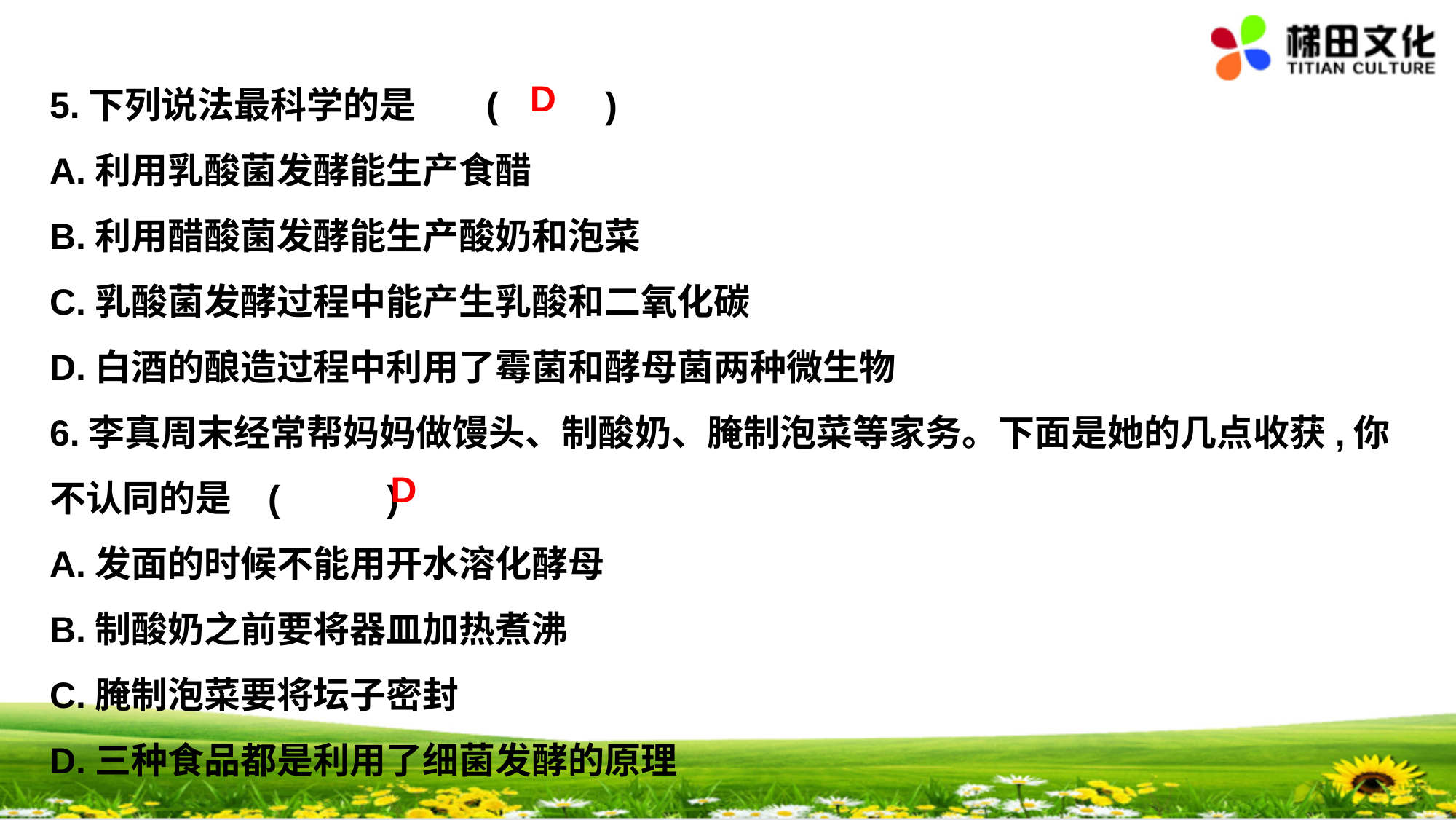

D
5.下列说法最科学的是	(　  　)
A.利用乳酸菌发酵能生产食醋
B.利用醋酸菌发酵能生产酸奶和泡菜
C.乳酸菌发酵过程中能产生乳酸和二氧化碳
D.白酒的酿造过程中利用了霉菌和酵母菌两种微生物
6.李真周末经常帮妈妈做馒头、制酸奶、腌制泡菜等家务。下面是她的几点收获,你
不认同的是	(　  　)
A.发面的时候不能用开水溶化酵母
B.制酸奶之前要将器皿加热煮沸
C.腌制泡菜要将坛子密封
D.三种食品都是利用了细菌发酵的原理
D